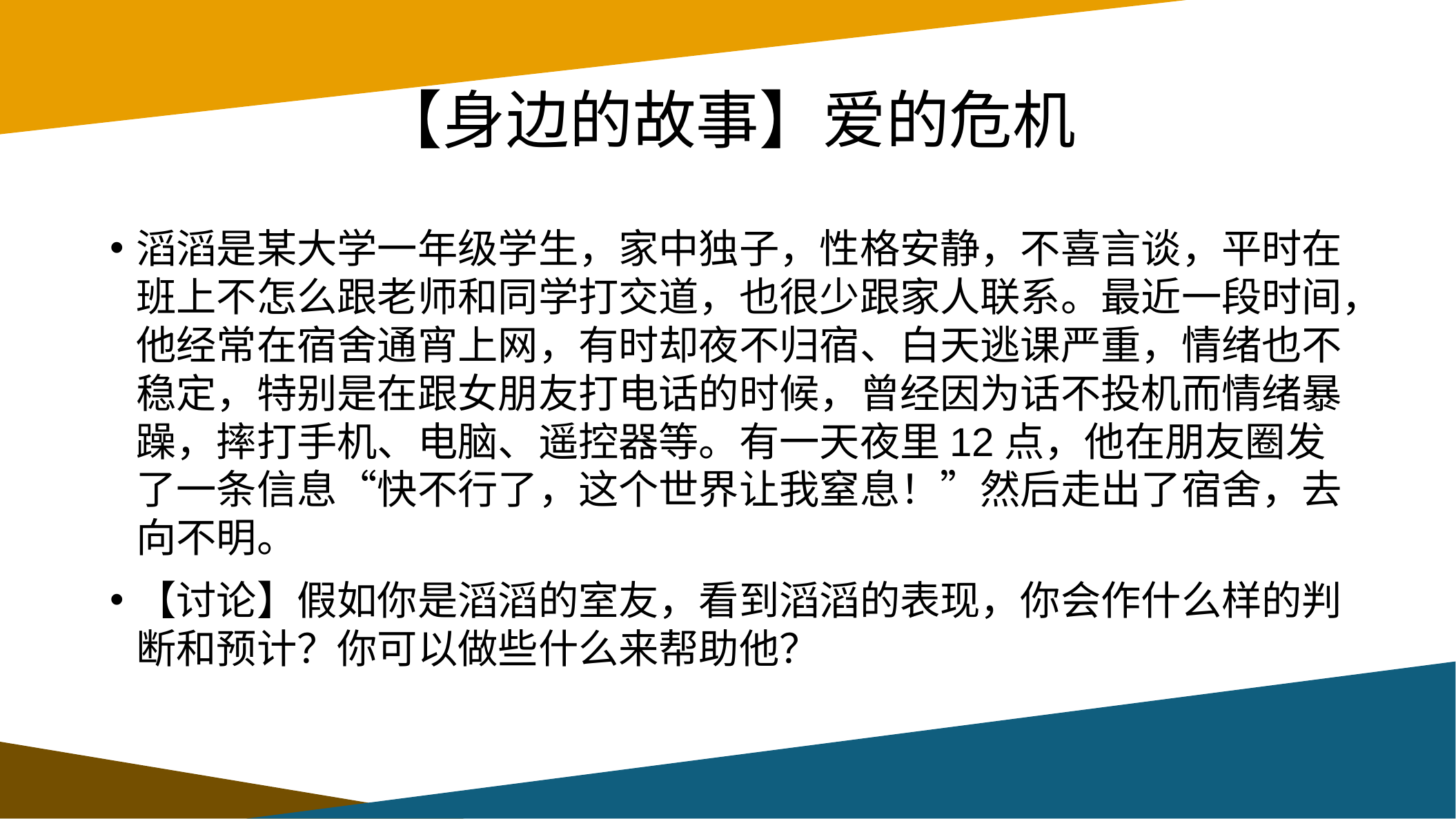

# 【身边的故事】爱的危机
滔滔是某大学一年级学生，家中独子，性格安静，不喜言谈，平时在班上不怎么跟老师和同学打交道，也很少跟家人联系。最近一段时间，他经常在宿舍通宵上网，有时却夜不归宿、白天逃课严重，情绪也不稳定，特别是在跟女朋友打电话的时候，曾经因为话不投机而情绪暴躁，摔打手机、电脑、遥控器等。有一天夜里12点，他在朋友圈发了一条信息“快不行了，这个世界让我窒息！”然后走出了宿舍，去向不明。
【讨论】假如你是滔滔的室友，看到滔滔的表现，你会作什么样的判断和预计？你可以做些什么来帮助他？